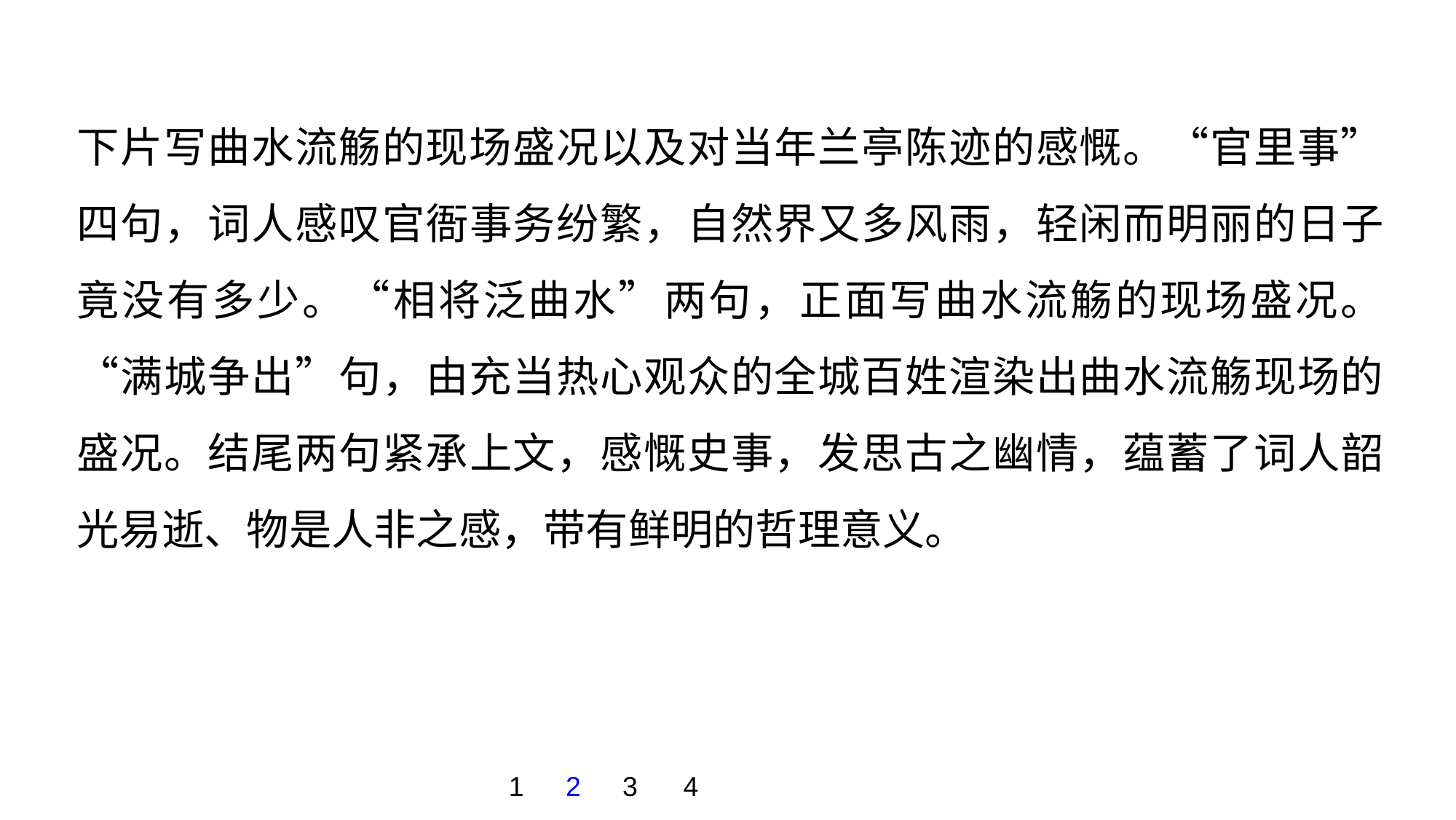

下片写曲水流觞的现场盛况以及对当年兰亭陈迹的感慨。“官里事”四句，词人感叹官衙事务纷繁，自然界又多风雨，轻闲而明丽的日子竟没有多少。“相将泛曲水”两句，正面写曲水流觞的现场盛况。“满城争出”句，由充当热心观众的全城百姓渲染出曲水流觞现场的盛况。结尾两句紧承上文，感慨史事，发思古之幽情，蕴蓄了词人韶光易逝、物是人非之感，带有鲜明的哲理意义。
1
2
3
4